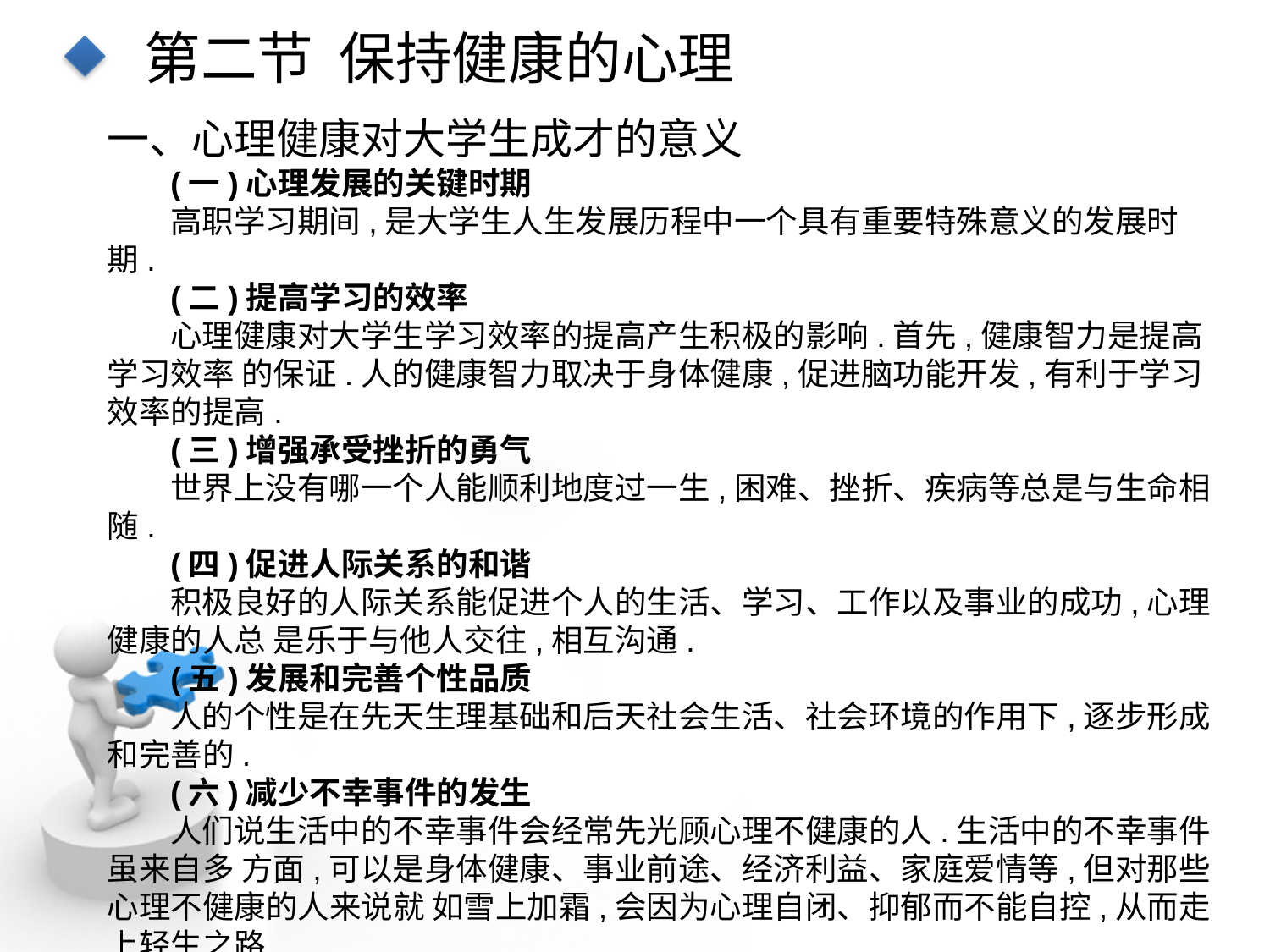

第二节  保持健康的心理

一、心理健康对大学生成才的意义
(一)心理发展的关键时期
高职学习期间,是大学生人生发展历程中一个具有重要特殊意义的发展时期.
(二)提高学习的效率
心理健康对大学生学习效率的提高产生积极的影响.首先,健康智力是提高学习效率 的保证.人的健康智力取决于身体健康,促进脑功能开发,有利于学习效率的提高.
(三)增强承受挫折的勇气
世界上没有哪一个人能顺利地度过一生,困难、挫折、疾病等总是与生命相随.
(四)促进人际关系的和谐
积极良好的人际关系能促进个人的生活、学习、工作以及事业的成功,心理健康的人总 是乐于与他人交往,相互沟通.
(五)发展和完善个性品质
人的个性是在先天生理基础和后天社会生活、社会环境的作用下,逐步形成和完善的.
(六)减少不幸事件的发生
人们说生活中的不幸事件会经常先光顾心理不健康的人.生活中的不幸事件虽来自多 方面,可以是身体健康、事业前途、经济利益、家庭爱情等,但对那些心理不健康的人来说就 如雪上加霜,会因为心理自闭、抑郁而不能自控,从而走上轻生之路.
点击添加文本
点击添加文本
点击添加文本
点击添加文本